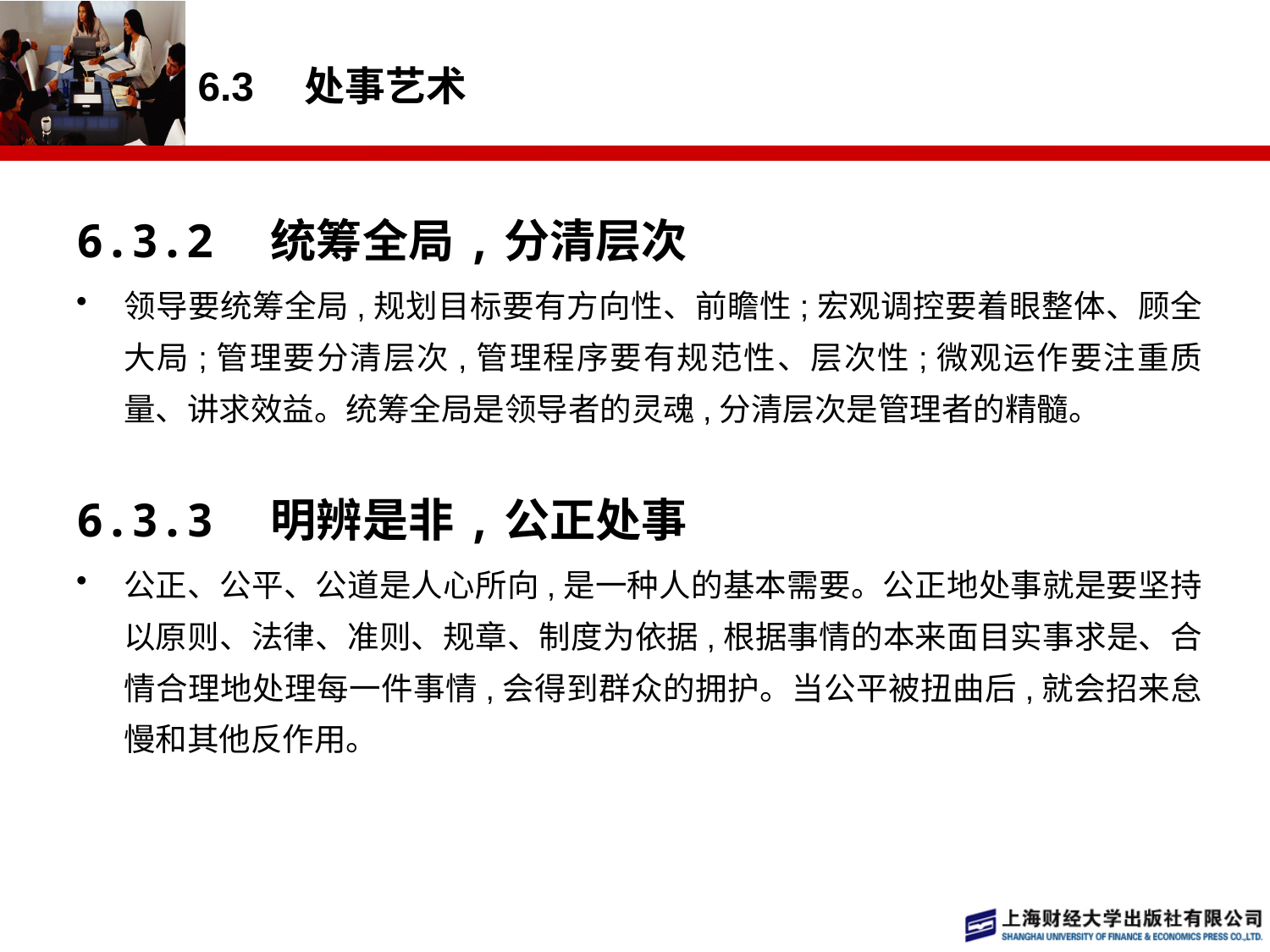

# 6.3　处事艺术
6.3.2　统筹全局,分清层次
领导要统筹全局,规划目标要有方向性、前瞻性;宏观调控要着眼整体、顾全大局;管理要分清层次,管理程序要有规范性、层次性;微观运作要注重质量、讲求效益。统筹全局是领导者的灵魂,分清层次是管理者的精髓。

6.3.3　明辨是非,公正处事
公正、公平、公道是人心所向,是一种人的基本需要。公正地处事就是要坚持以原则、法律、准则、规章、制度为依据,根据事情的本来面目实事求是、合情合理地处理每一件事情,会得到群众的拥护。当公平被扭曲后,就会招来怠慢和其他反作用。